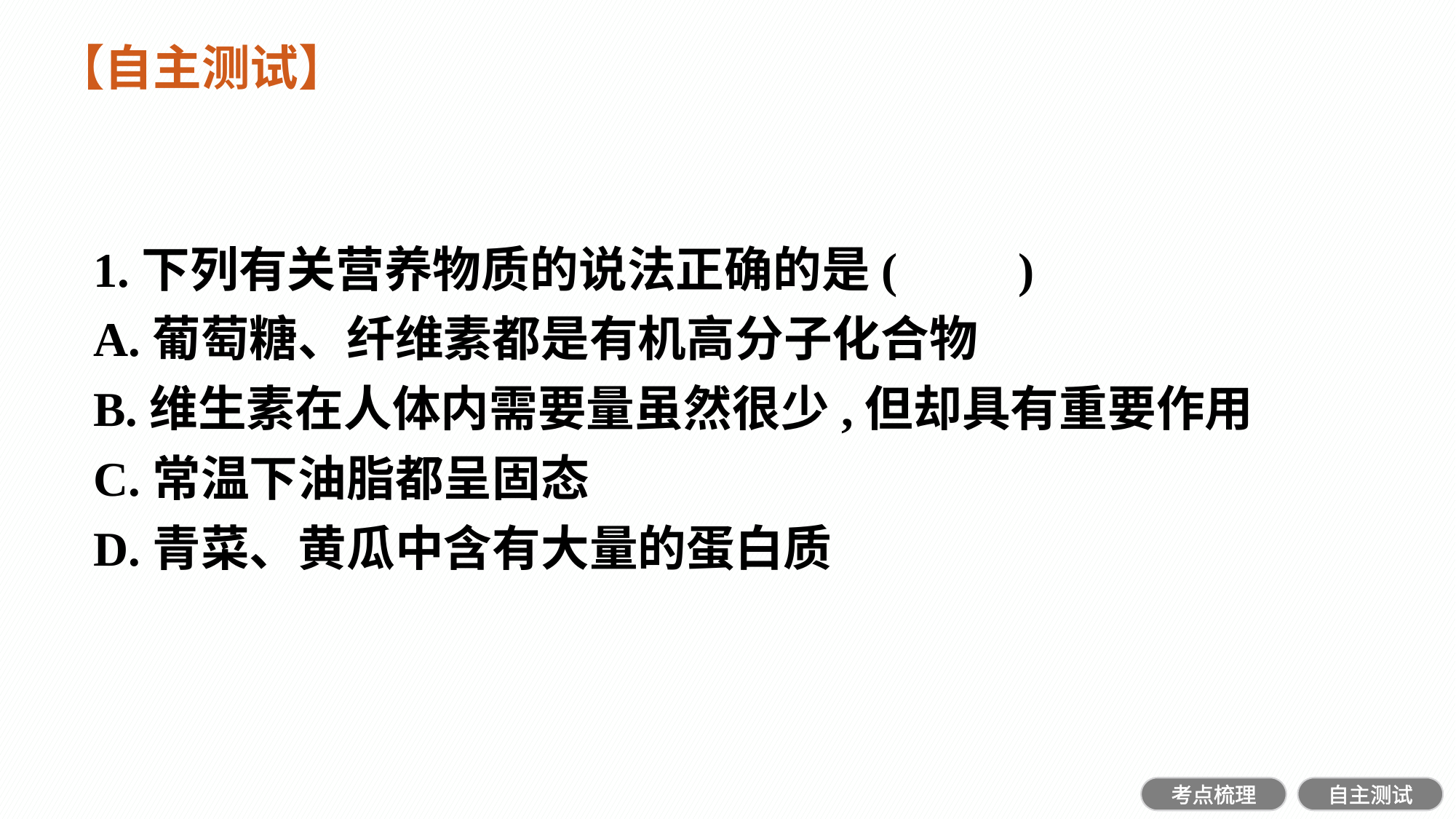

【自主测试】
1.下列有关营养物质的说法正确的是(　　)
A.葡萄糖、纤维素都是有机高分子化合物
B.维生素在人体内需要量虽然很少,但却具有重要作用
C.常温下油脂都呈固态
D.青菜、黄瓜中含有大量的蛋白质